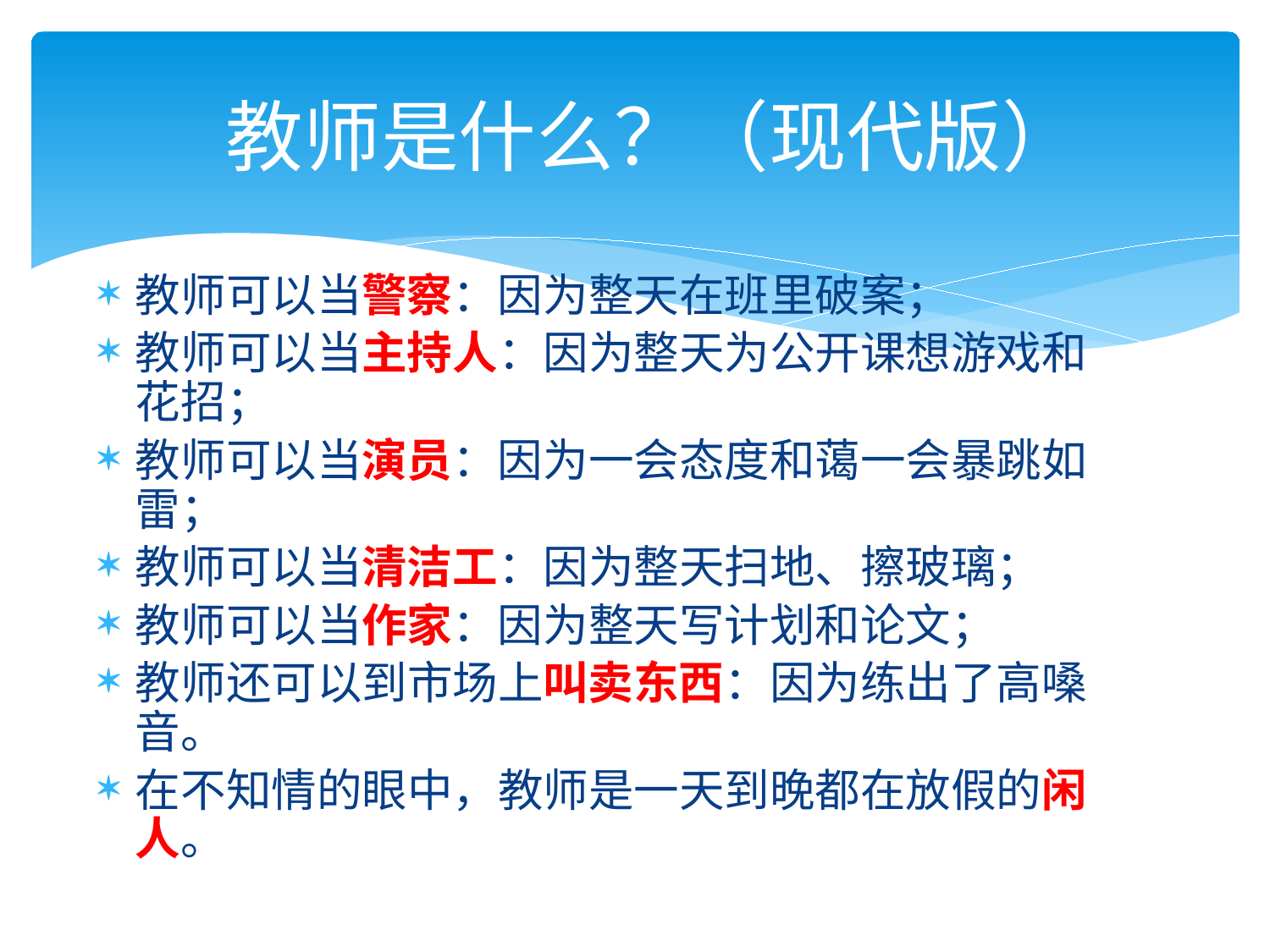

# 教师是什么？（现代版）
教师可以当警察：因为整天在班里破案；
教师可以当主持人：因为整天为公开课想游戏和花招；
教师可以当演员：因为一会态度和蔼一会暴跳如雷；
教师可以当清洁工：因为整天扫地、擦玻璃；
教师可以当作家：因为整天写计划和论文；
教师还可以到市场上叫卖东西：因为练出了高嗓音。
在不知情的眼中，教师是一天到晚都在放假的闲人。